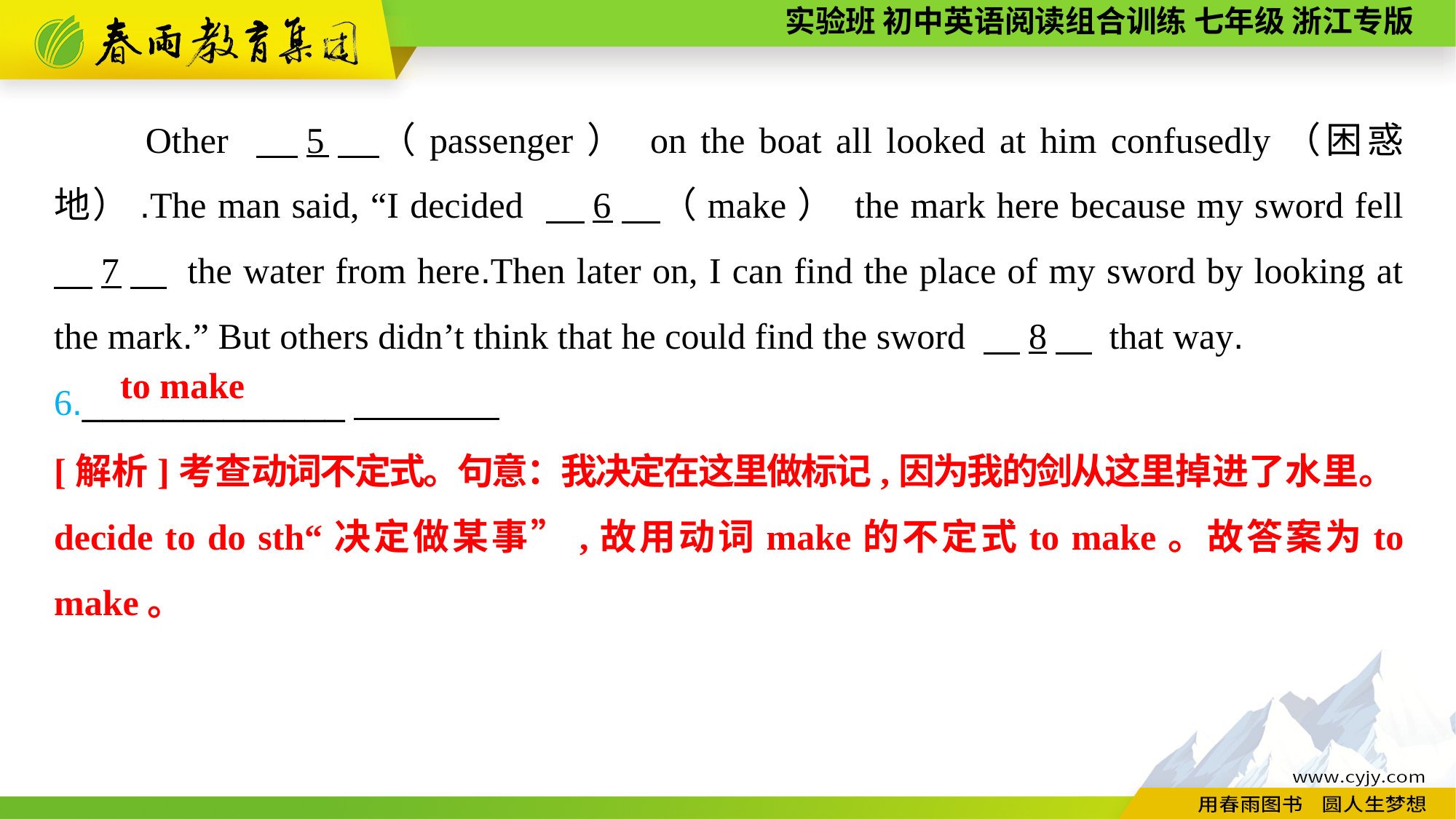

Other 　5　（passenger） on the boat all looked at him confusedly（困惑地）.The man said, “I decided 　6　（make） the mark here because my sword fell 　7　 the water from here.Then later on, I can find the place of my sword by looking at the mark.” But others didn’t think that he could find the sword 　8　 that way.
6._____________
to make
[解析]考查动词不定式。句意：我决定在这里做标记,因为我的剑从这里掉进了水里。decide to do sth“决定做某事”,故用动词make的不定式to make。故答案为to make。